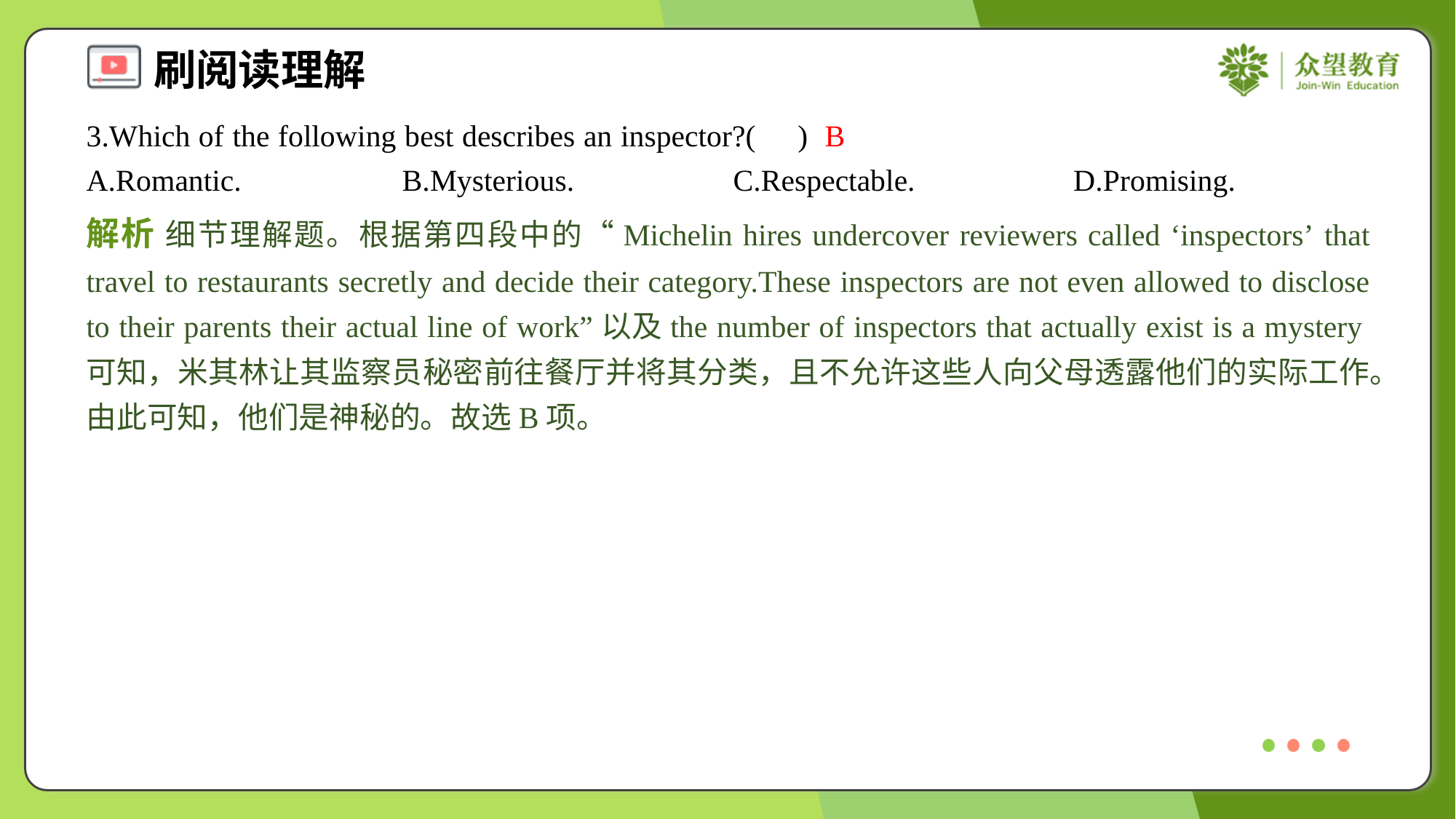

3.Which of the following best describes an inspector?(     )
B
A.Romantic.	B.Mysterious.	C.Respectable.	D.Promising.
解析 细节理解题。根据第四段中的“Michelin hires undercover reviewers called ‘inspectors’ that travel to restaurants secretly and decide their category.These inspectors are not even allowed to disclose to their parents their actual line of work”以及the number of inspectors that actually exist is a mystery可知，米其林让其监察员秘密前往餐厅并将其分类，且不允许这些人向父母透露他们的实际工作。由此可知，他们是神秘的。故选B项。